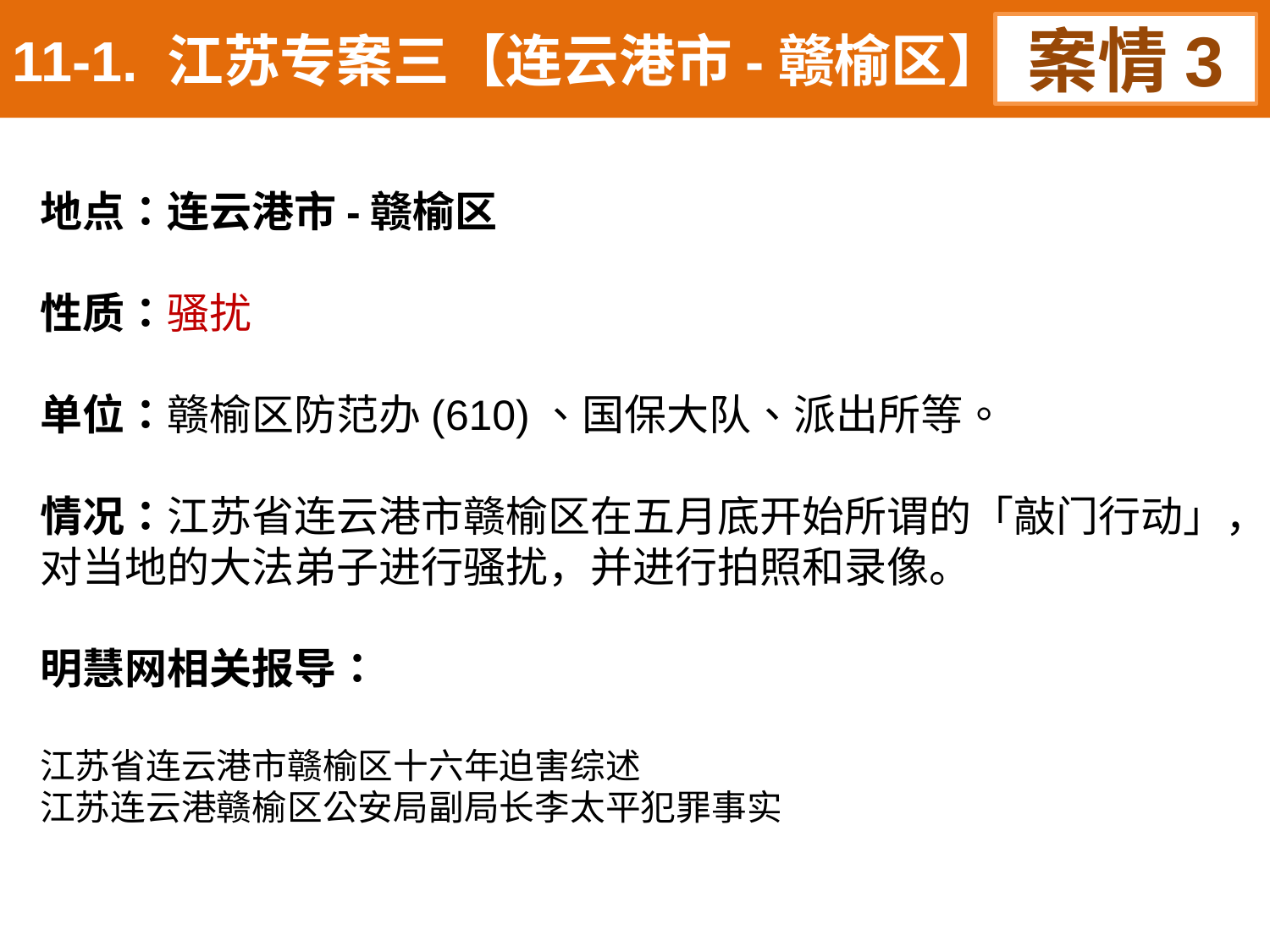

11-1. 江苏专案三【连云港市-赣榆区】
案情3

地点：连云港市-赣榆区

性质：骚扰

单位：赣榆区防范办(610)、国保大队、派出所等。

情况：江苏省连云港市赣榆区在五月底开始所谓的「敲门行动」，对当地的大法弟子进行骚扰，并进行拍照和录像。

明慧网相关报导：

江苏省连云港市赣榆区十六年迫害综述
江苏连云港赣榆区公安局副局长李太平犯罪事实